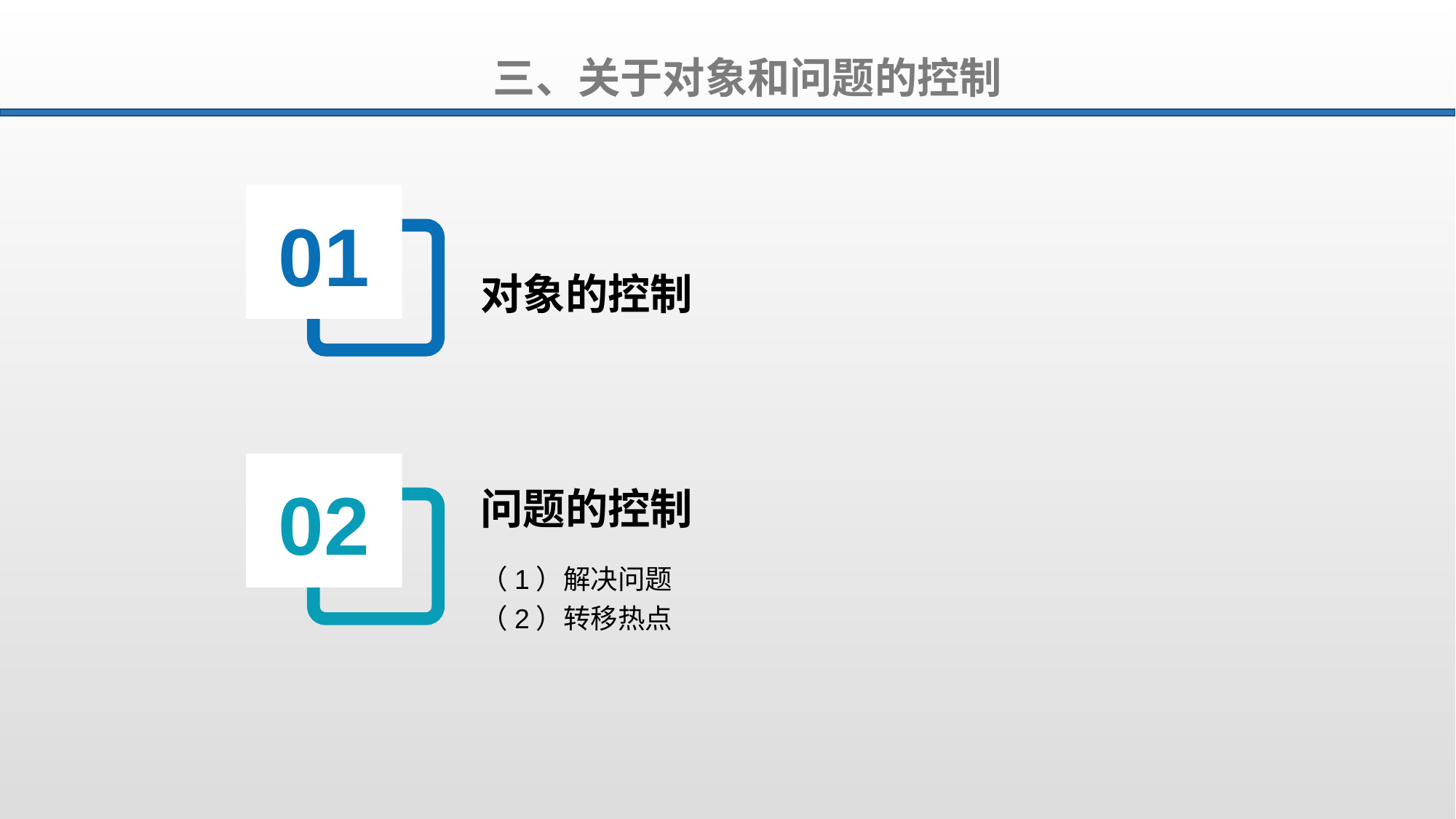

三、关于对象和问题的控制

01

对象的控制
02
问题的控制

（1）解决问题
（2）转移热点